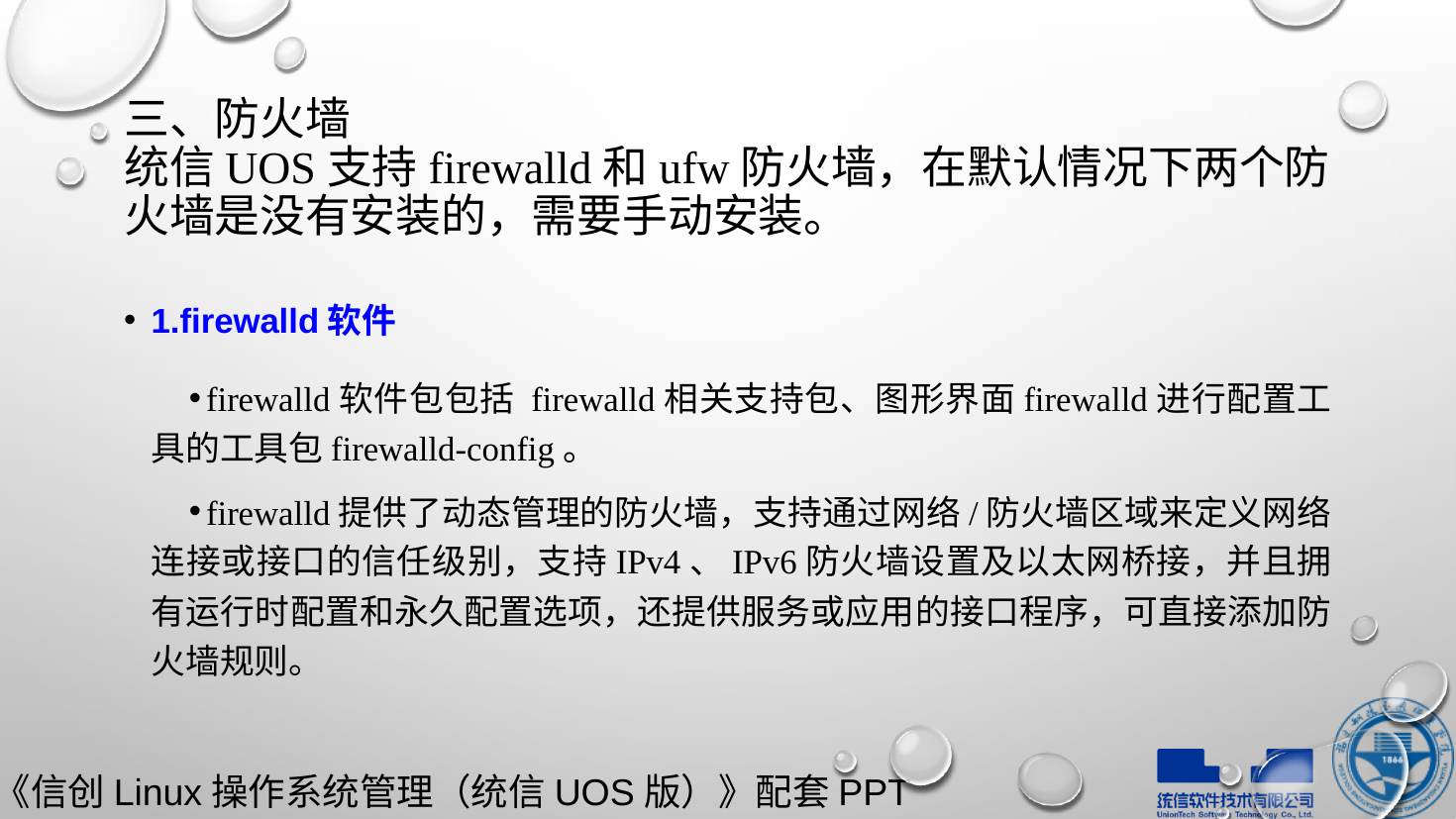

# 三、防火墙 统信UOS支持firewalld和ufw防火墙，在默认情况下两个防火墙是没有安装的，需要手动安装。
1.firewalld软件
firewalld软件包包括 firewalld相关支持包、图形界面firewalld进行配置工具的工具包firewalld-config。
firewalld提供了动态管理的防火墙，支持通过网络/防火墙区域来定义网络连接或接口的信任级别，支持IPv4、IPv6防火墙设置及以太网桥接，并且拥有运行时配置和永久配置选项，还提供服务或应用的接口程序，可直接添加防火墙规则。